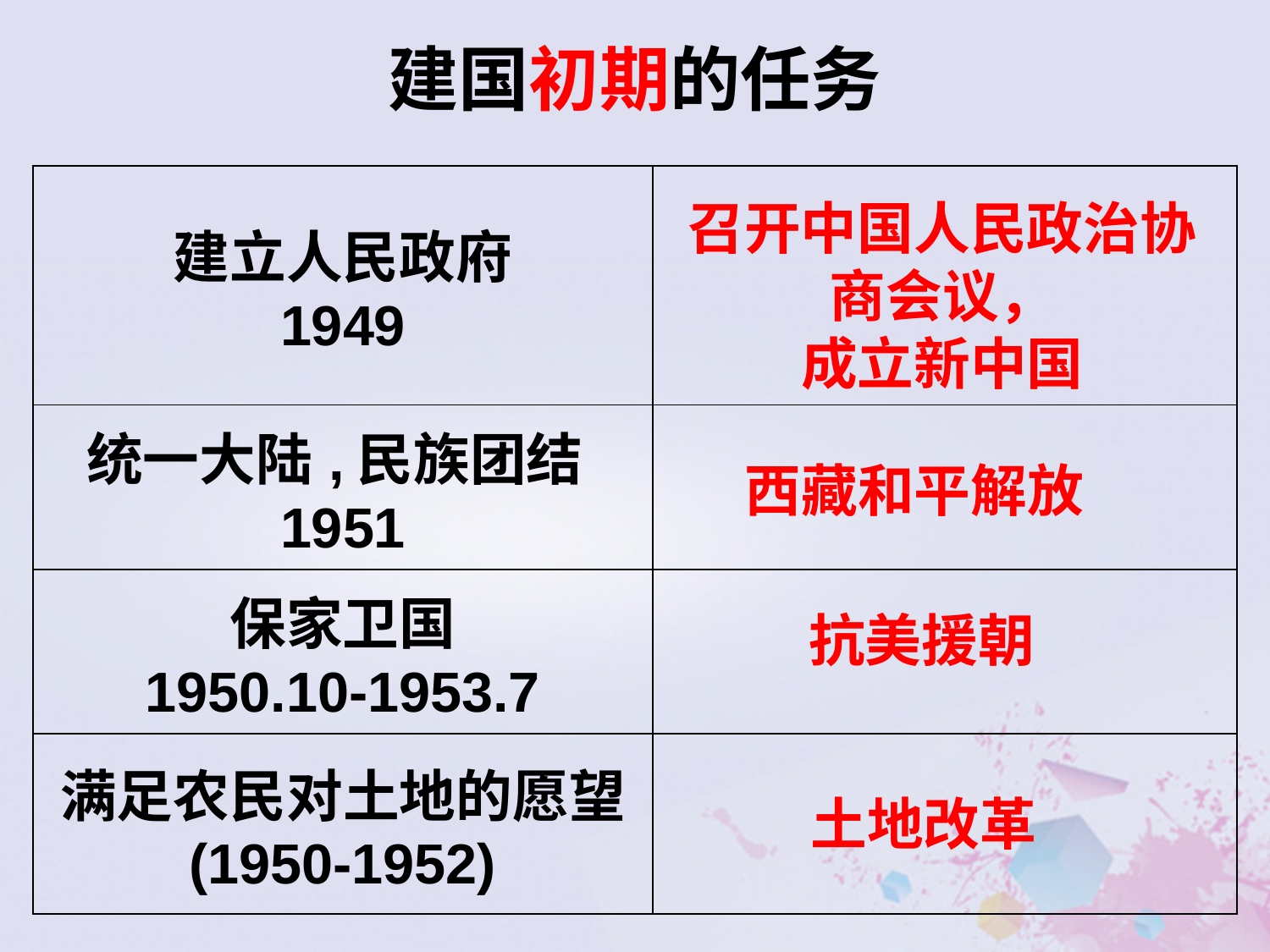

建国初期的任务
| 建立人民政府 1949 |  |
| --- | --- |
| 统一大陆,民族团结1951 |  |
| 保家卫国 1950.10-1953.7 |  |
| 满足农民对土地的愿望 (1950-1952) |  |
召开中国人民政治协商会议，
成立新中国
西藏和平解放
抗美援朝
土地改革